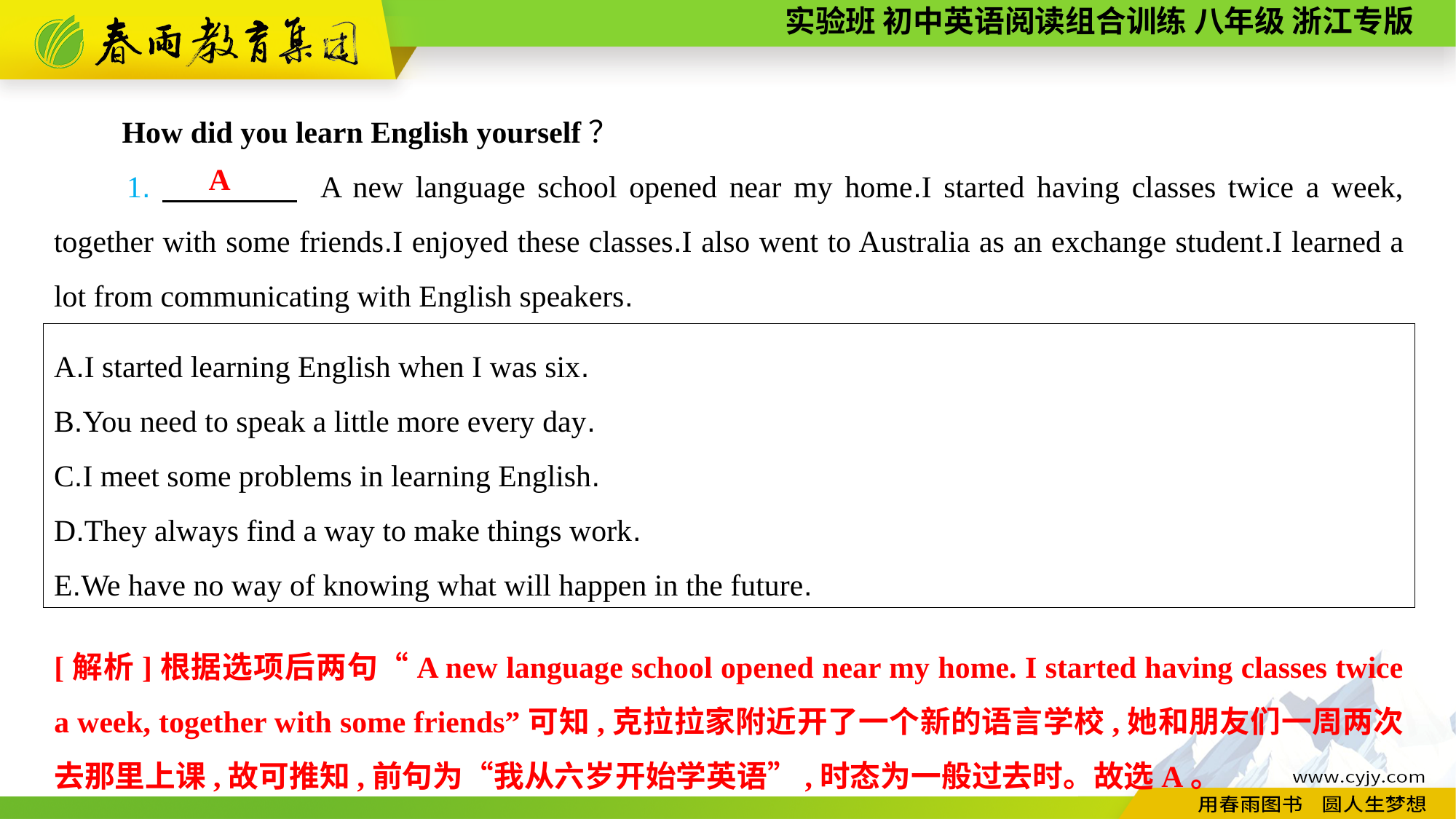

How did you learn English yourself？
1.　　　　 A new language school opened near my home.I started having classes twice a week, together with some friends.I enjoyed these classes.I also went to Australia as an exchange student.I learned a lot from communicating with English speakers.
A
A.I started learning English when I was six.
B.You need to speak a little more every day.
C.I meet some problems in learning English.
D.They always find a way to make things work.
E.We have no way of knowing what will happen in the future.
[解析]根据选项后两句“A new language school opened near my home. I started having classes twice a week, together with some friends”可知,克拉拉家附近开了一个新的语言学校,她和朋友们一周两次去那里上课,故可推知,前句为“我从六岁开始学英语”,时态为一般过去时。故选A。